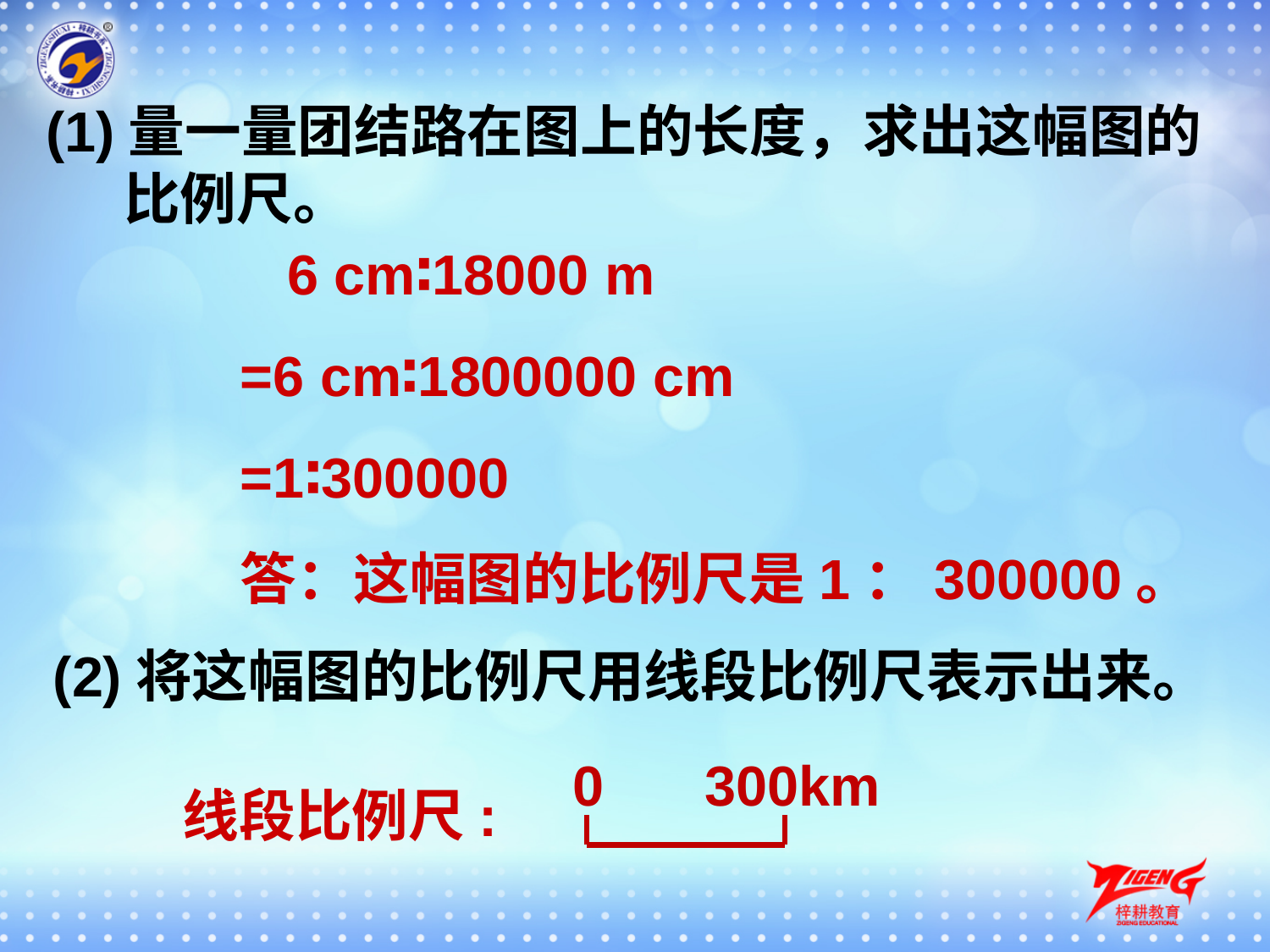

(1)量一量团结路在图上的长度，求出这幅图的
     比例尺。
   6 cm∶18000 m
=6 cm∶1800000 cm
=1∶300000
答：这幅图的比例尺是1：300000。
(2)将这幅图的比例尺用线段比例尺表示出来。
0
300km
线段比例尺: